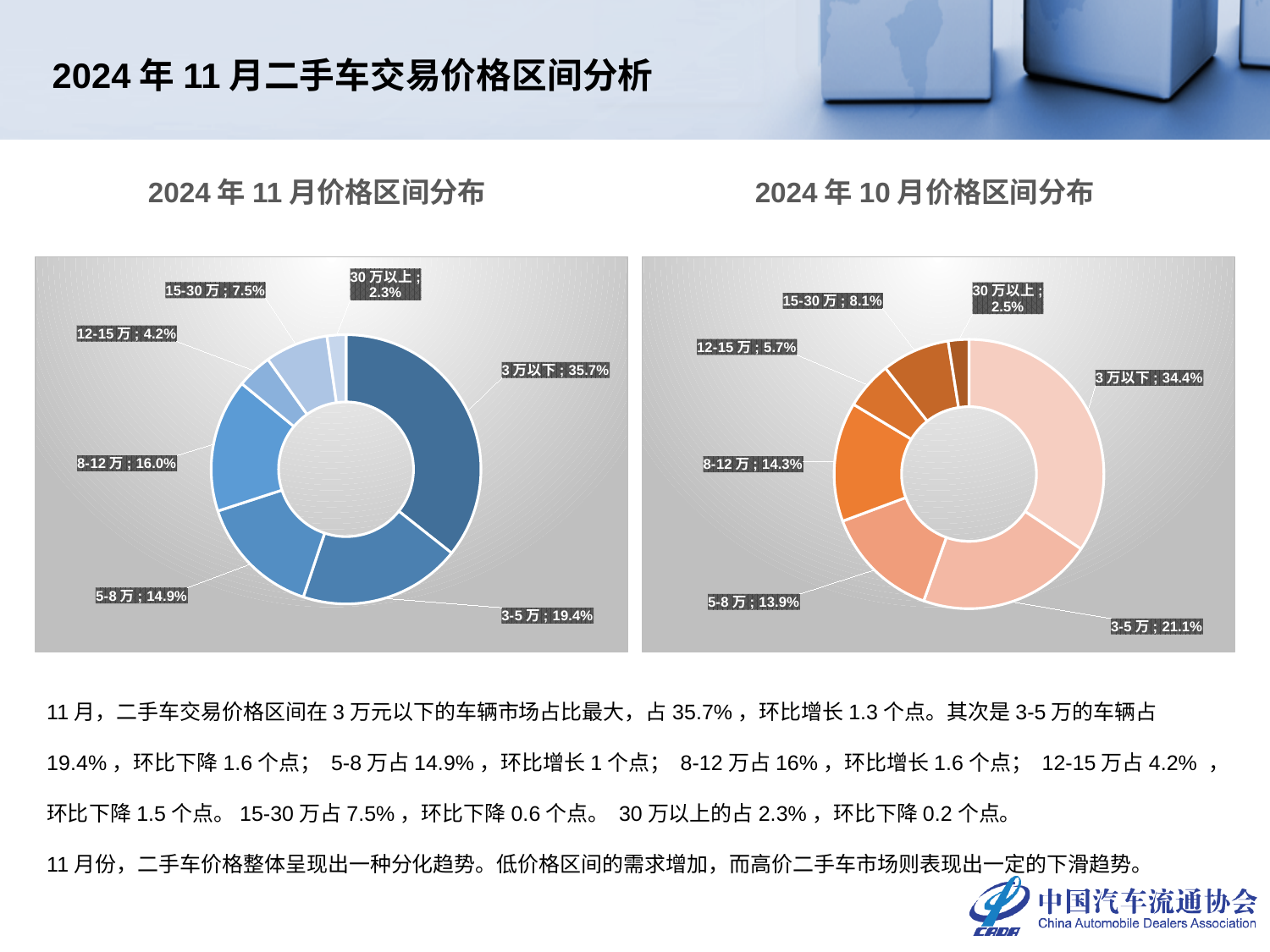

2024年11月二手车交易价格区间分析
2024年11月价格区间分布
2024年10月价格区间分布

### Chart

| Category | 2024年11月 |
|---|---|
| 3万以下 | 0.3568588543898021 |
| 3-5万 | 0.19449893646606087 |
| 5-8万 | 0.1485001540808887 |
| 8-12万 | 0.15968041368839583 |
| 12-15万 | 0.042300841056168124 |
| 15-30万 | 0.07549963546716573 |
| 30万以上 | 0.022661164851518638 |

### Chart

| Category | 2024年10月 |
|---|---|
| 3万以下 | 0.34394257409117623 |
| 3-5万 | 0.2105574678868273 |
| 5-8万 | 0.13861136764335488 |
| 8-12万 | 0.14340105784568885 |
| 12-15万 | 0.05729997481319789 |
| 15-30万 | 0.08143732684073546 |
| 30万以上 | 0.024750230879019394 |
11月，二手车交易价格区间在3万元以下的车辆市场占比最大，占35.7%，环比增长1.3个点。其次是3-5万的车辆占19.4%，环比下降1.6个点； 5-8万占14.9%，环比增长1个点； 8-12万占16%，环比增长1.6个点； 12-15万占4.2% ，环比下降1.5个点。15-30万占7.5%，环比下降0.6个点。 30万以上的占2.3%，环比下降0.2个点。
11月份，二手车价格整体呈现出一种分化趋势。低价格区间的需求增加，而高价二手车市场则表现出一定的下滑趋势。